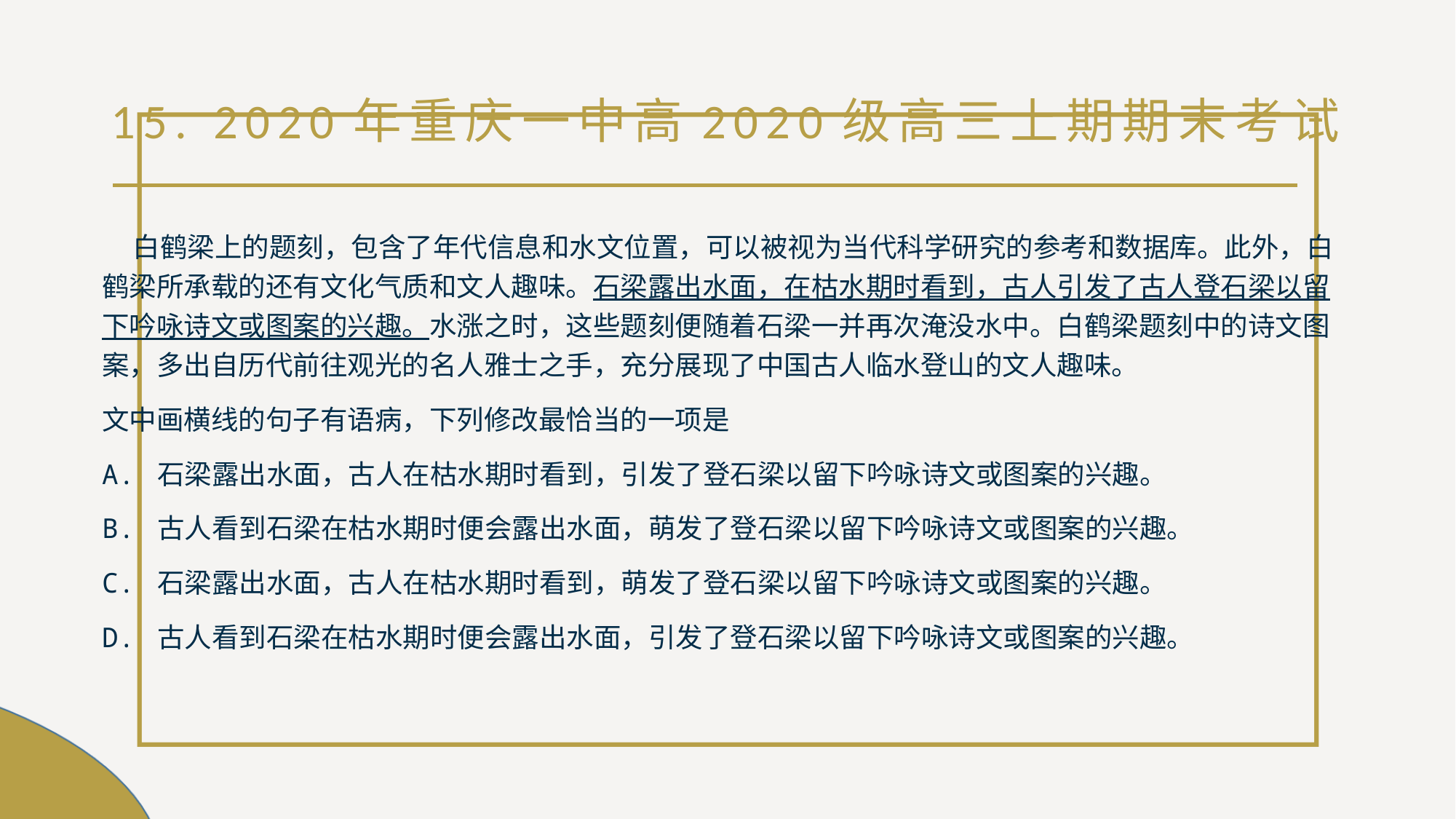

# 15. 2020年重庆一中高2020级高三上期期末考试
    白鹤梁上的题刻，包含了年代信息和水文位置，可以被视为当代科学研究的参考和数据库。此外，白鹤梁所承载的还有文化气质和文人趣味。石梁露出水面，在枯水期时看到，古人引发了古人登石梁以留下吟咏诗文或图案的兴趣。水涨之时，这些题刻便随着石梁一并再次淹没水中。白鹤梁题刻中的诗文图案，多出自历代前往观光的名人雅士之手，充分展现了中国古人临水登山的文人趣味。
文中画横线的句子有语病，下列修改最恰当的一项是
A. 石梁露出水面，古人在枯水期时看到，引发了登石梁以留下吟咏诗文或图案的兴趣。
B. 古人看到石梁在枯水期时便会露出水面，萌发了登石梁以留下吟咏诗文或图案的兴趣。
C. 石梁露出水面，古人在枯水期时看到，萌发了登石梁以留下吟咏诗文或图案的兴趣。
D. 古人看到石梁在枯水期时便会露出水面，引发了登石梁以留下吟咏诗文或图案的兴趣。